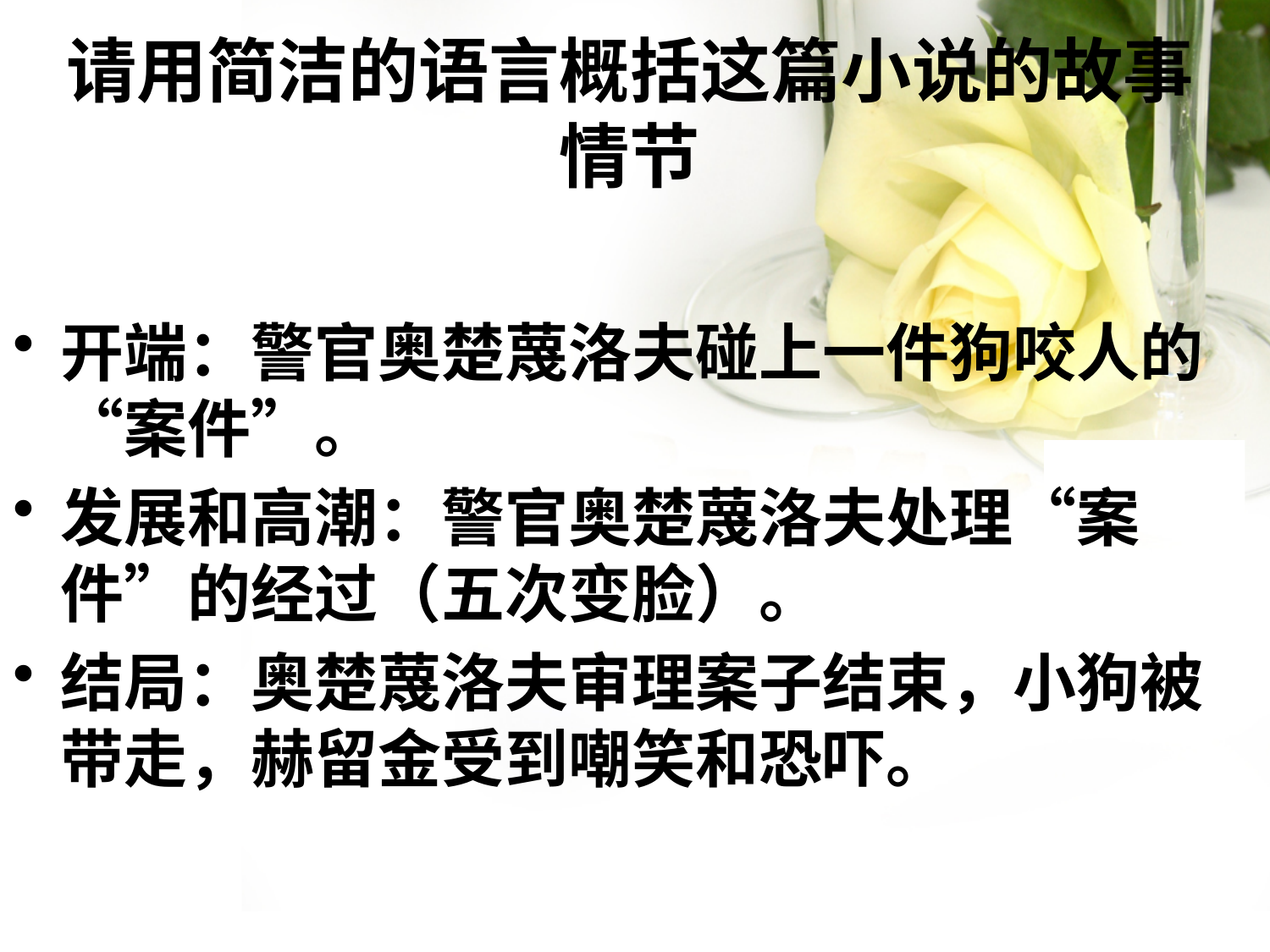

# 请用简洁的语言概括这篇小说的故事情节
开端：警官奥楚蔑洛夫碰上一件狗咬人的“案件”。
发展和高潮：警官奥楚蔑洛夫处理“案件”的经过（五次变脸）。
结局：奥楚蔑洛夫审理案子结束，小狗被带走，赫留金受到嘲笑和恐吓。